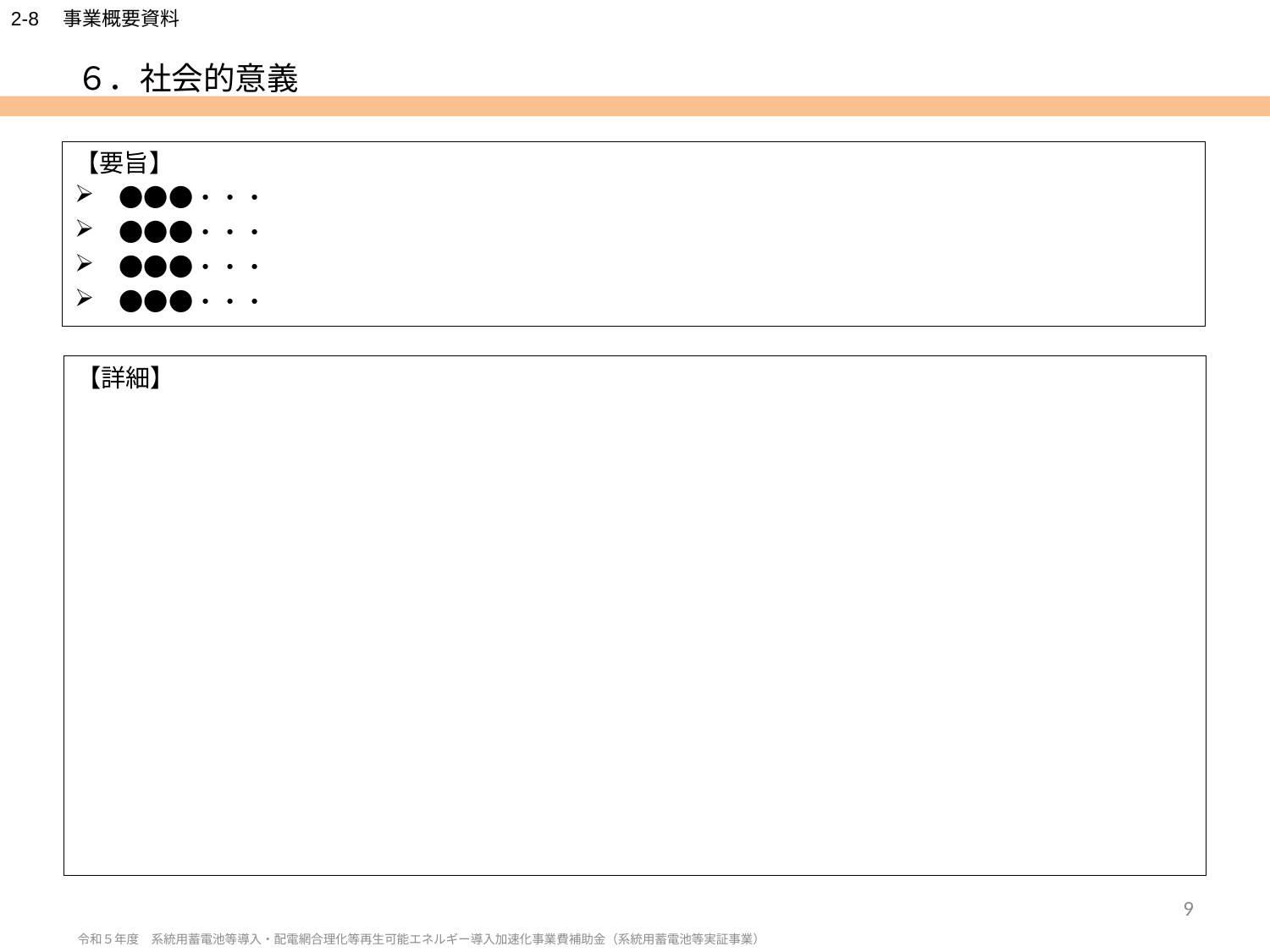

# ６．社会的意義
【要旨】
　●●●・・・
　●●●・・・
　●●●・・・
　●●●・・・
【詳細】
9